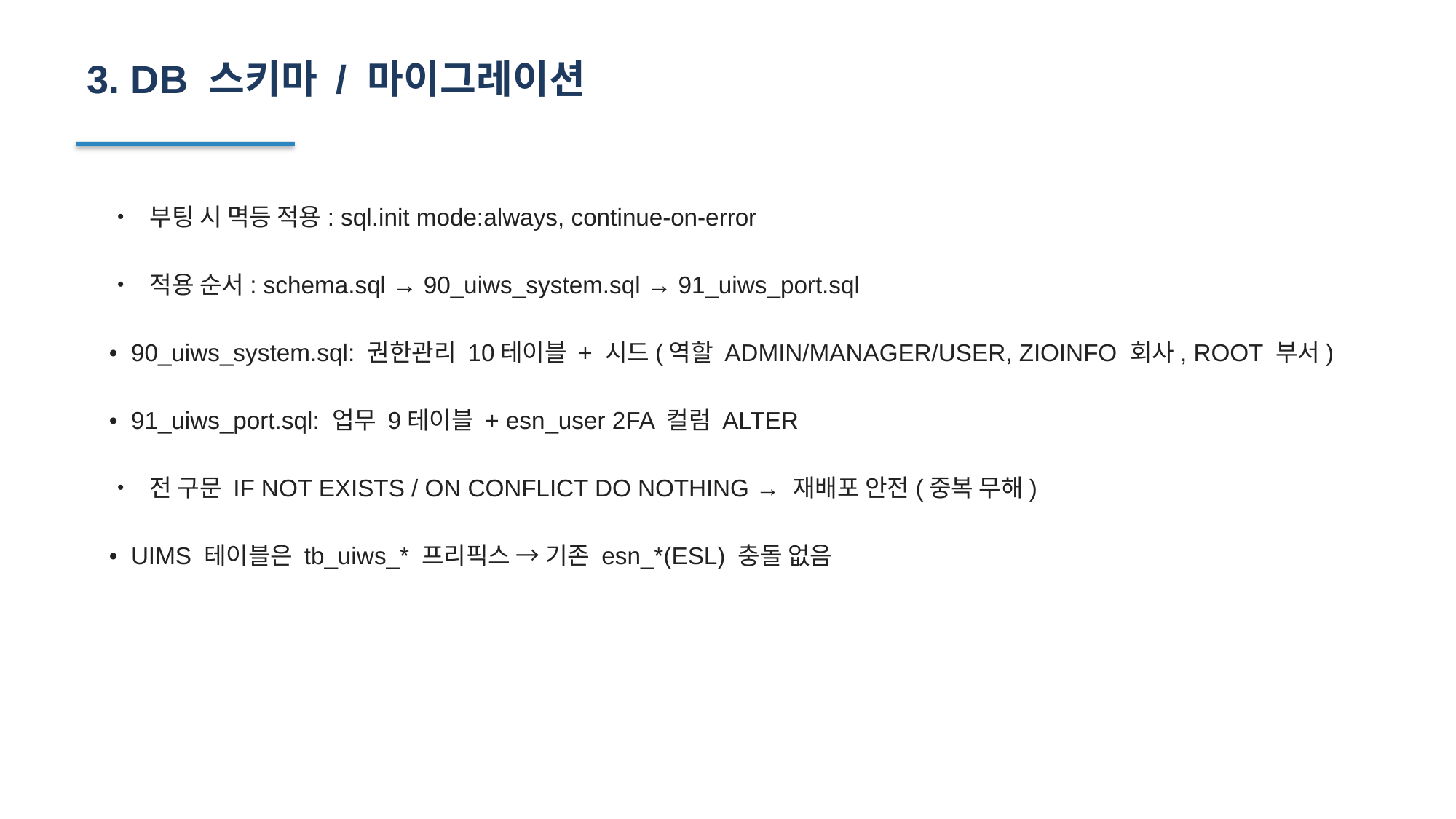

3. DB 스키마 / 마이그레이션

•  부팅 시 멱등 적용: sql.init mode:always, continue-on-error
•  적용 순서: schema.sql → 90_uiws_system.sql → 91_uiws_port.sql
•  90_uiws_system.sql: 권한관리 10테이블 + 시드(역할 ADMIN/MANAGER/USER, ZIOINFO 회사, ROOT 부서)
•  91_uiws_port.sql: 업무 9테이블 + esn_user 2FA 컬럼 ALTER
•  전 구문 IF NOT EXISTS / ON CONFLICT DO NOTHING → 재배포 안전(중복 무해)
•  UIMS 테이블은 tb_uiws_* 프리픽스 → 기존 esn_*(ESL) 충돌 없음